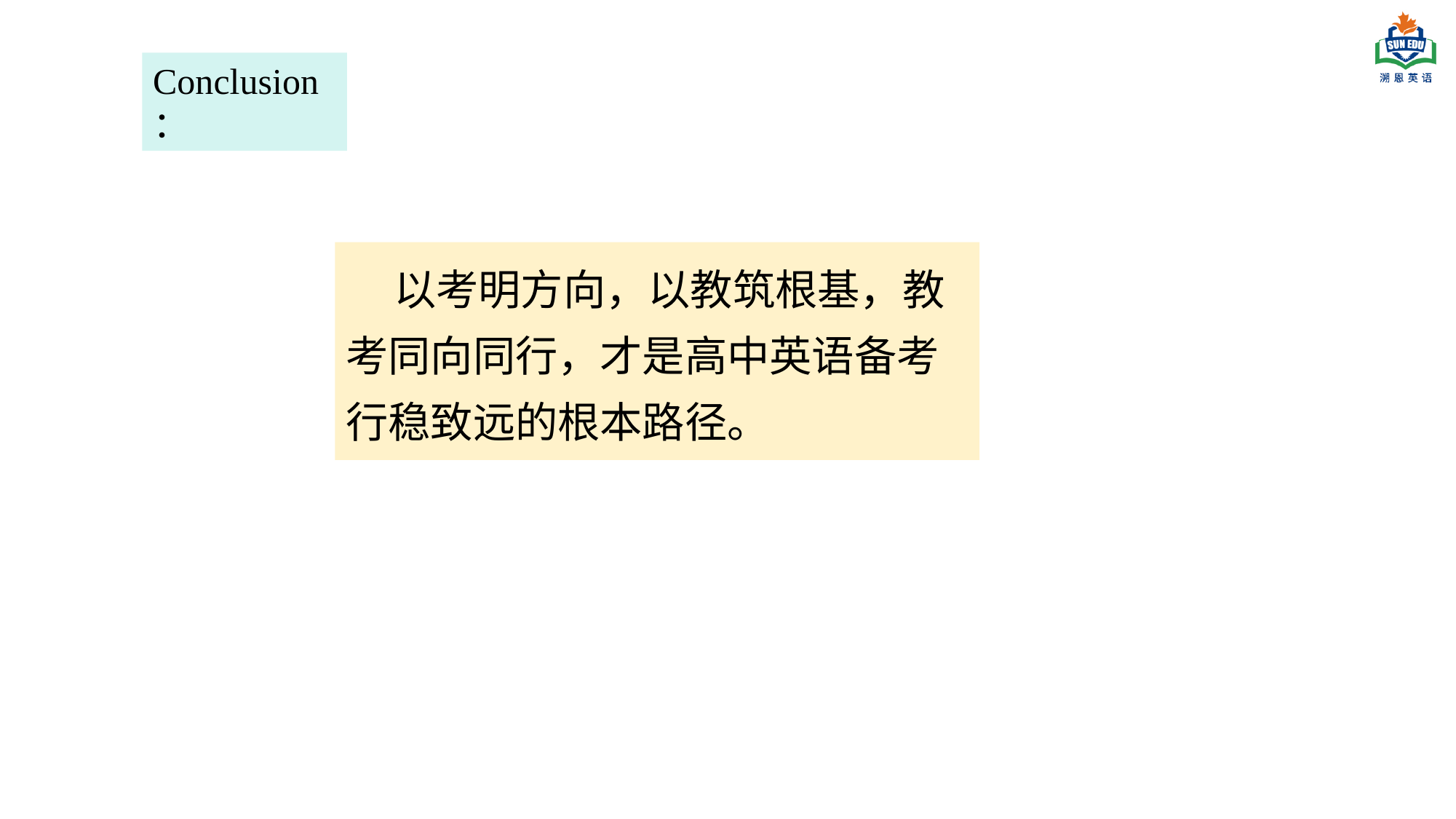

Conclusion：
    以考明方向，以教筑根基，教考同向同行，才是高中英语备考行稳致远的根本路径。